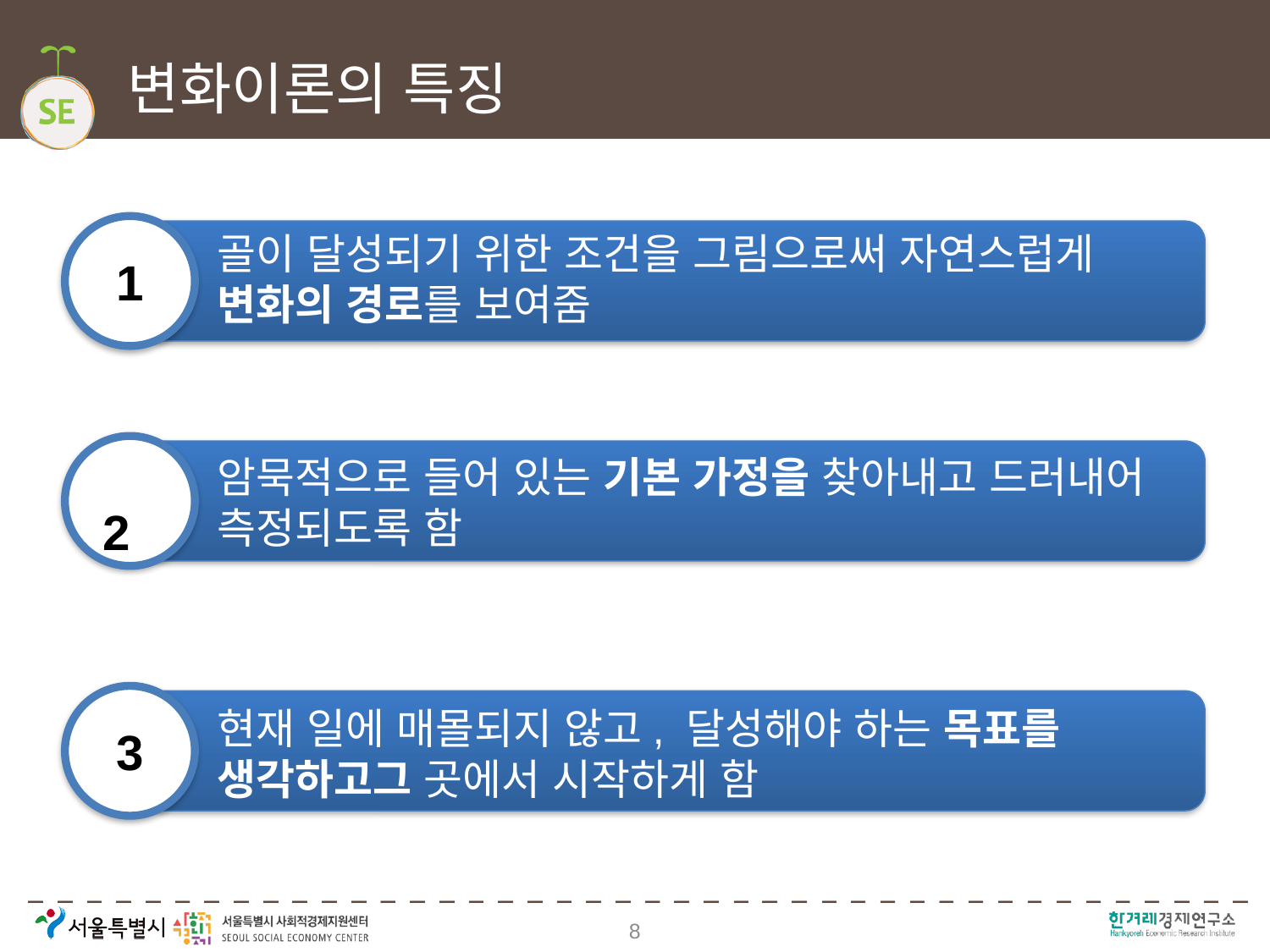

# 변화이론의 특징
1

골이 달성되기 위한 조건을 그림으로써 자연스럽게
변화의 경로를 보여줌
 21

암묵적으로 들어 있는 기본 가정을 찾아내고 드러내어
측정되도록 함
3

현재 일에 매몰되지 않고, 달성해야 하는 목표를 생각하고그 곳에서 시작하게 함
8